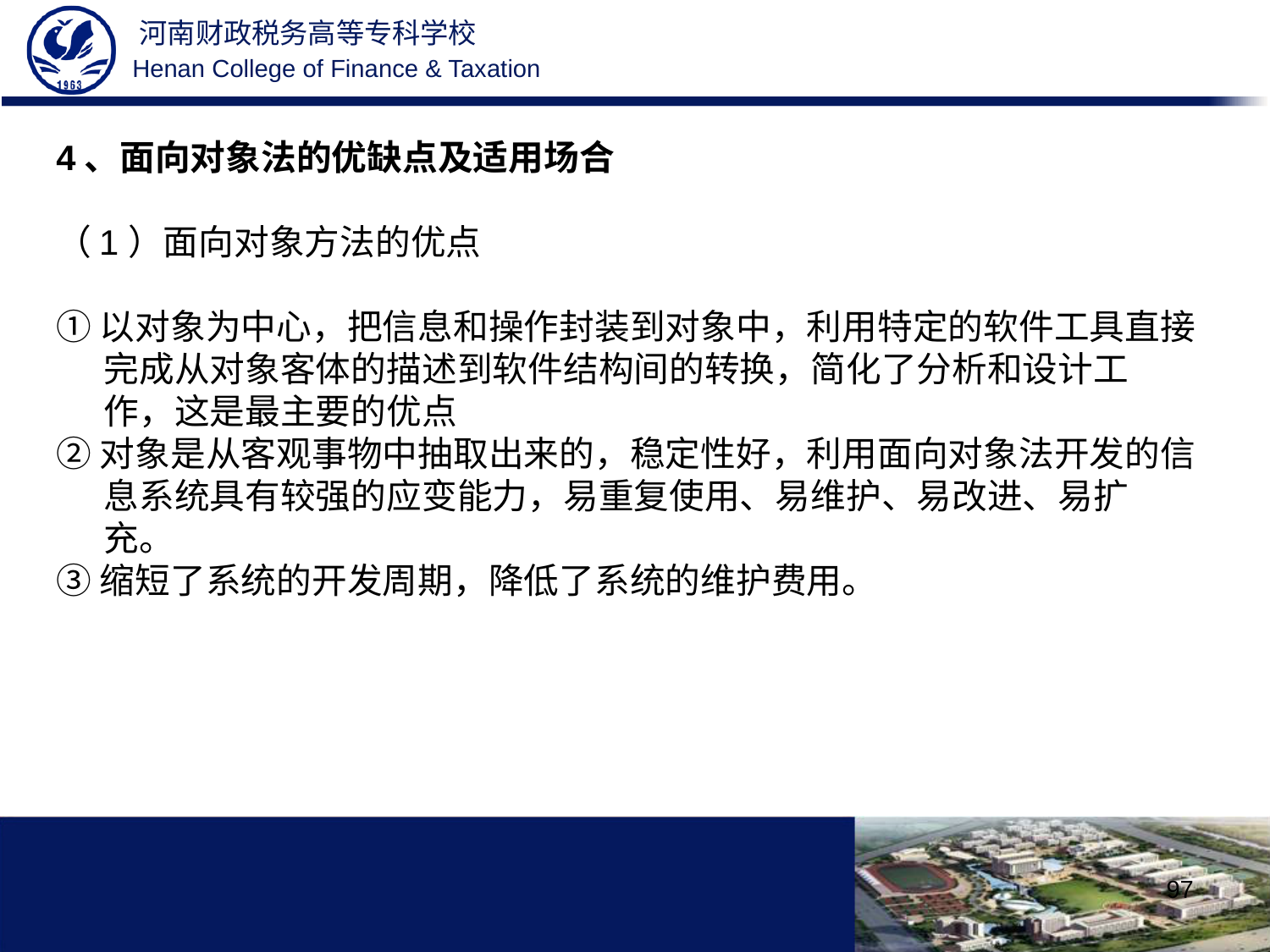

4、面向对象法的优缺点及适用场合

（1）面向对象方法的优点

①以对象为中心，把信息和操作封装到对象中，利用特定的软件工具直接完成从对象客体的描述到软件结构间的转换，简化了分析和设计工作，这是最主要的优点
②对象是从客观事物中抽取出来的，稳定性好，利用面向对象法开发的信息系统具有较强的应变能力，易重复使用、易维护、易改进、易扩充。
③缩短了系统的开发周期，降低了系统的维护费用。

97